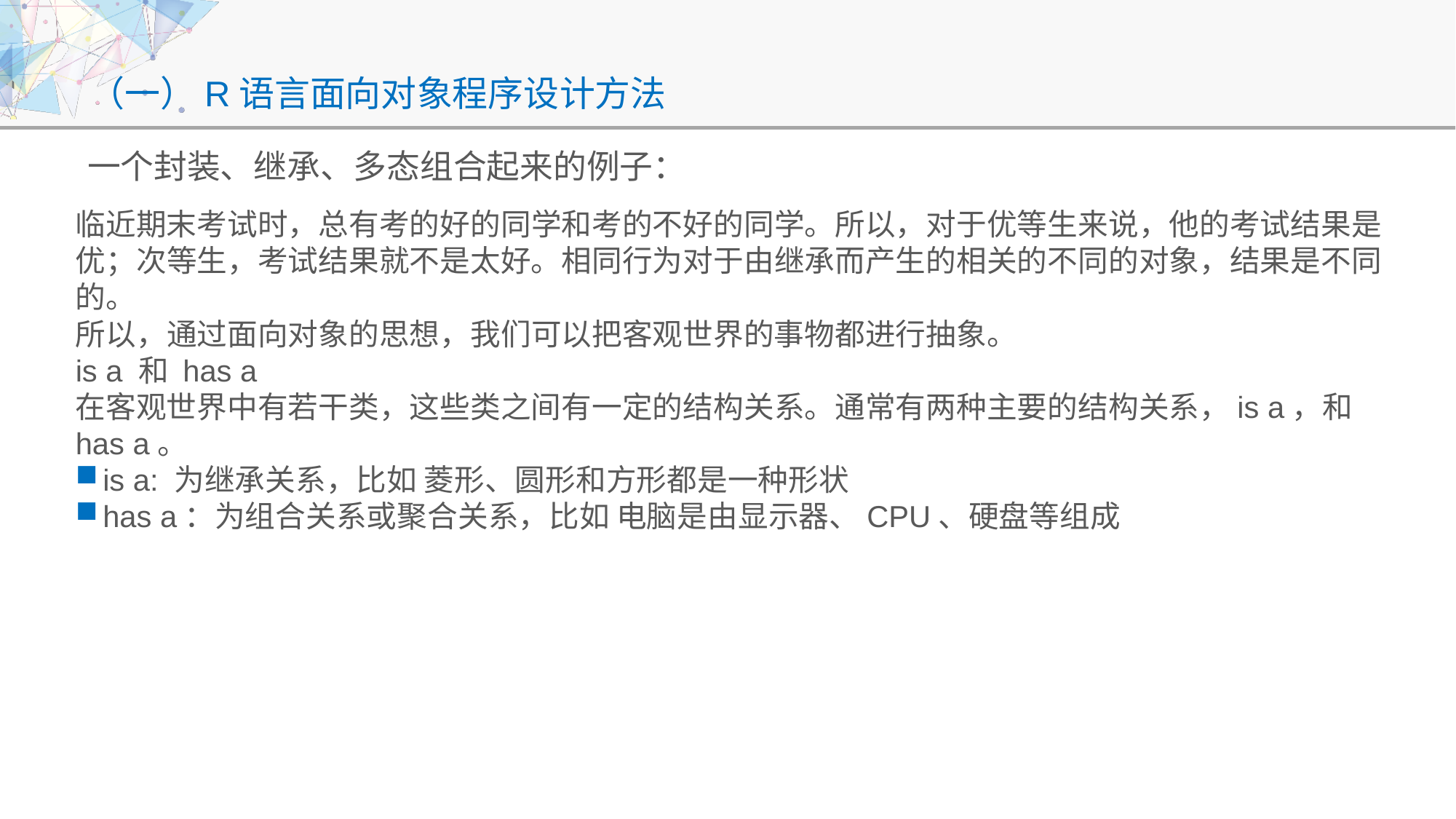

# （一）R语言面向对象程序设计方法
一个封装、继承、多态组合起来的例子：

临近期末考试时，总有考的好的同学和考的不好的同学。所以，对于优等生来说，他的考试结果是优；次等生，考试结果就不是太好。相同行为对于由继承而产生的相关的不同的对象，结果是不同的。
所以，通过面向对象的思想，我们可以把客观世界的事物都进行抽象。
is a 和 has a
在客观世界中有若干类，这些类之间有一定的结构关系。通常有两种主要的结构关系，is a，和 has a。
is a: 为继承关系，比如 菱形、圆形和方形都是一种形状
has a：为组合关系或聚合关系，比如 电脑是由显示器、CPU、硬盘等组成